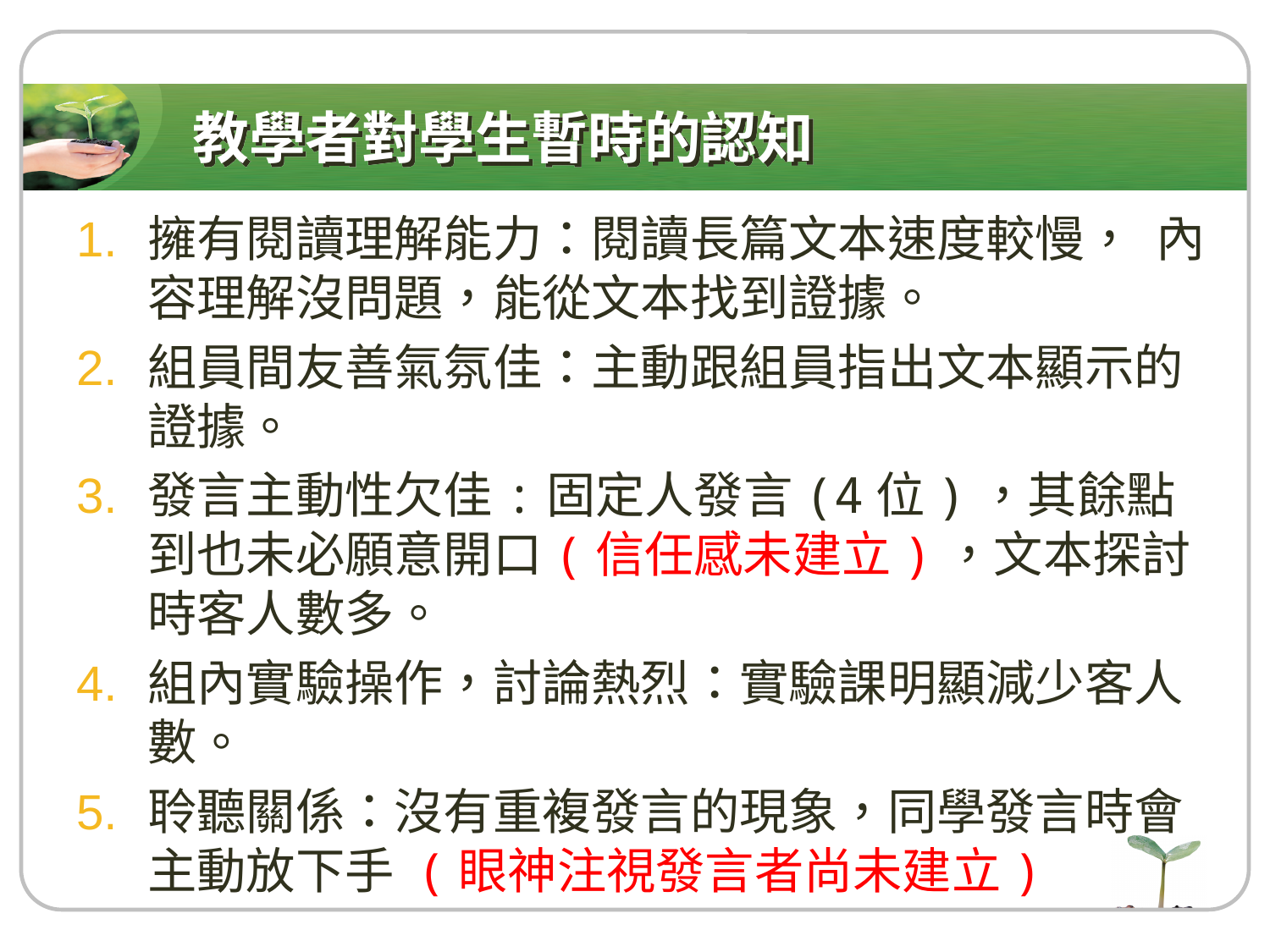

# 教學者對學生暫時的認知
擁有閱讀理解能力：閱讀長篇文本速度較慢，  內容理解沒問題，能從文本找到證據。
組員間友善氣氛佳：主動跟組員指出文本顯示的證據。
發言主動性欠佳:固定人發言(4位)，其餘點到也未必願意開口(信任感未建立)，文本探討時客人數多。
組內實驗操作，討論熱烈：實驗課明顯減少客人數。
聆聽關係：沒有重複發言的現象，同學發言時會主動放下手 (眼神注視發言者尚未建立)